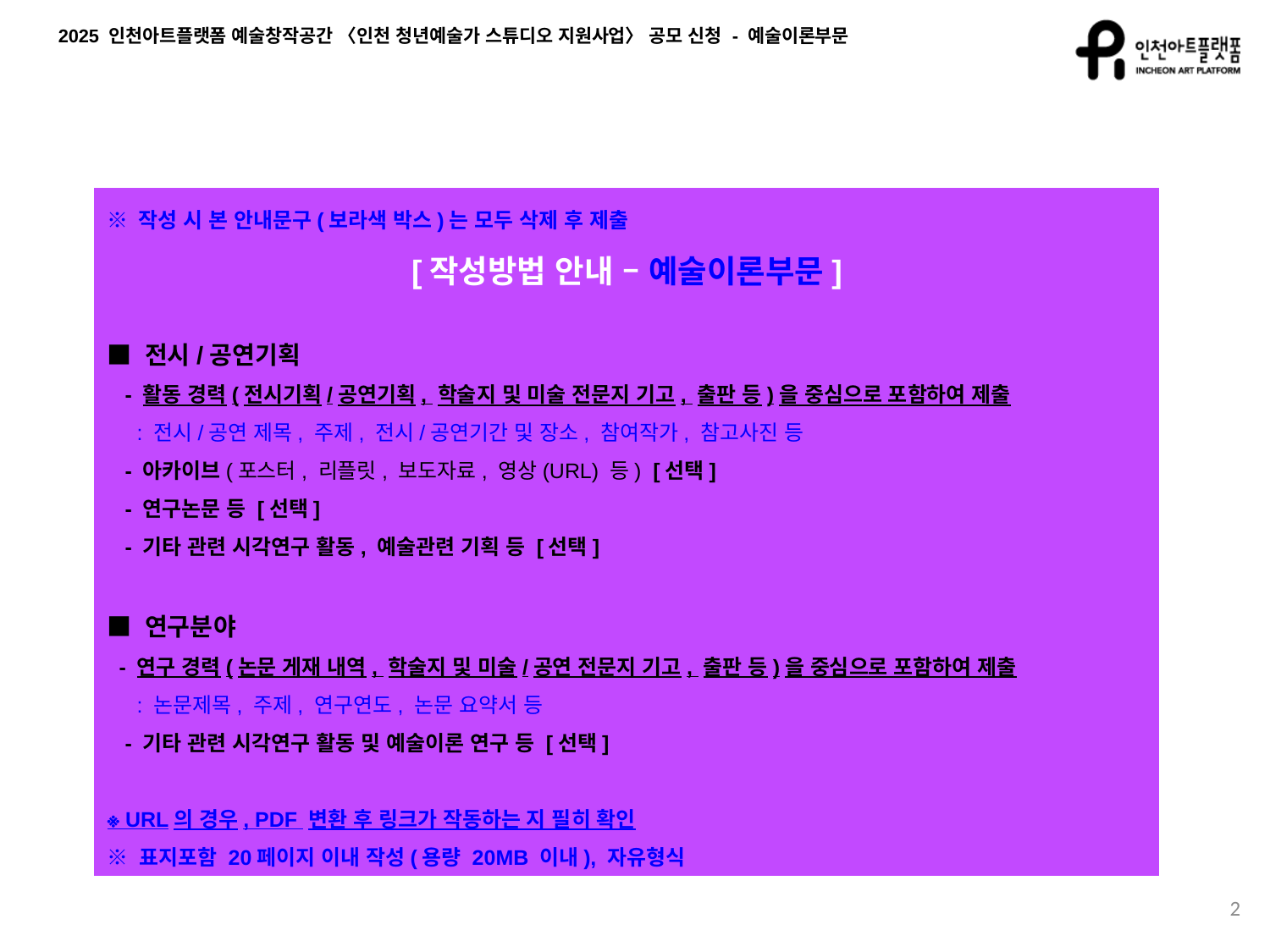

※ 작성 시 본 안내문구(보라색 박스)는 모두 삭제 후 제출
[작성방법 안내 – 예술이론부문]

■ 전시/공연기획
   - 활동 경력(전시기획/공연기획, 학술지 및 미술 전문지 기고, 출판 등)을 중심으로 포함하여 제출
     : 전시/공연 제목, 주제, 전시/공연기간 및 장소, 참여작가, 참고사진 등
   - 아카이브(포스터, 리플릿, 보도자료, 영상(URL) 등)  [선택]
   - 연구논문 등 [선택]
   - 기타 관련 시각연구 활동, 예술관련 기획 등 [선택]

■ 연구분야
  - 연구 경력(논문 게재 내역, 학술지 및 미술/공연 전문지 기고, 출판 등)을 중심으로 포함하여 제출
     : 논문제목, 주제, 연구연도, 논문 요약서 등
   - 기타 관련 시각연구 활동 및 예술이론 연구 등 [선택]

※ URL의 경우, PDF 변환 후 링크가 작동하는 지 필히 확인
※ 표지포함 20페이지 이내 작성(용량 20MB 이내), 자유형식
2